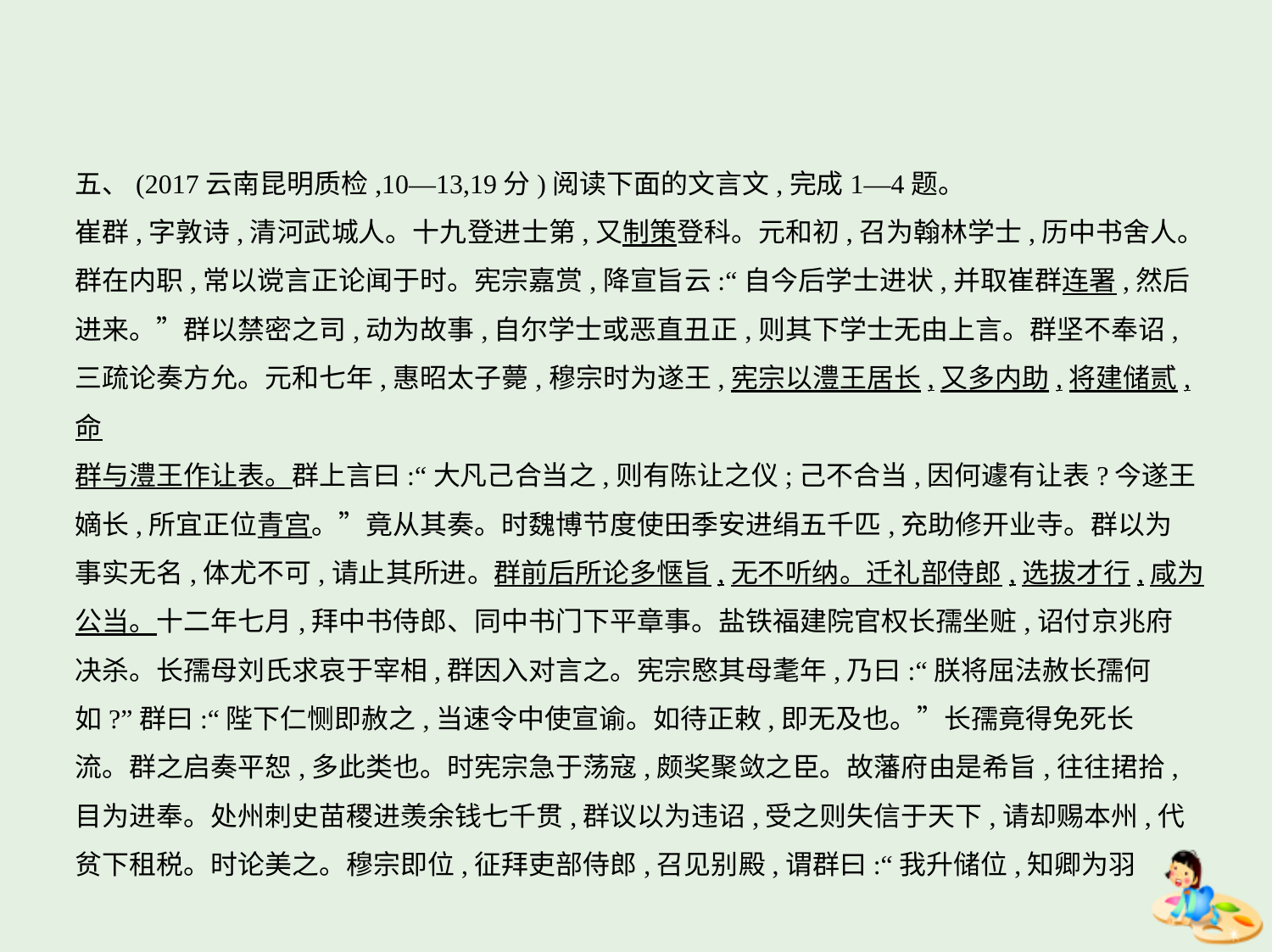

五、(2017云南昆明质检,10—13,19分)阅读下面的文言文,完成1—4题。
崔群,字敦诗,清河武城人。十九登进士第,又制策登科。元和初,召为翰林学士,历中书舍人。
群在内职,常以谠言正论闻于时。宪宗嘉赏,降宣旨云:“自今后学士进状,并取崔群连署,然后
进来。”群以禁密之司,动为故事,自尔学士或恶直丑正,则其下学士无由上言。群坚不奉诏,
三疏论奏方允。元和七年,惠昭太子薨,穆宗时为遂王,宪宗以澧王居长,又多内助,将建储贰,命
群与澧王作让表。群上言曰:“大凡己合当之,则有陈让之仪;己不合当,因何遽有让表?今遂王
嫡长,所宜正位青宫。”竟从其奏。时魏博节度使田季安进绢五千匹,充助修开业寺。群以为
事实无名,体尤不可,请止其所进。群前后所论多惬旨,无不听纳。迁礼部侍郎,选拔才行,咸为
公当。十二年七月,拜中书侍郎、同中书门下平章事。盐铁福建院官权长孺坐赃,诏付京兆府
决杀。长孺母刘氏求哀于宰相,群因入对言之。宪宗愍其母耄年,乃曰:“朕将屈法赦长孺何
如?”群曰:“陛下仁恻即赦之,当速令中使宣谕。如待正敕,即无及也。”长孺竟得免死长
流。群之启奏平恕,多此类也。时宪宗急于荡寇,颇奖聚敛之臣。故藩府由是希旨,往往捃拾,
目为进奉。处州刺史苗稷进羡余钱七千贯,群议以为违诏,受之则失信于天下,请却赐本州,代
贫下租税。时论美之。穆宗即位,征拜吏部侍郎,召见别殿,谓群曰:“我升储位,知卿为羽